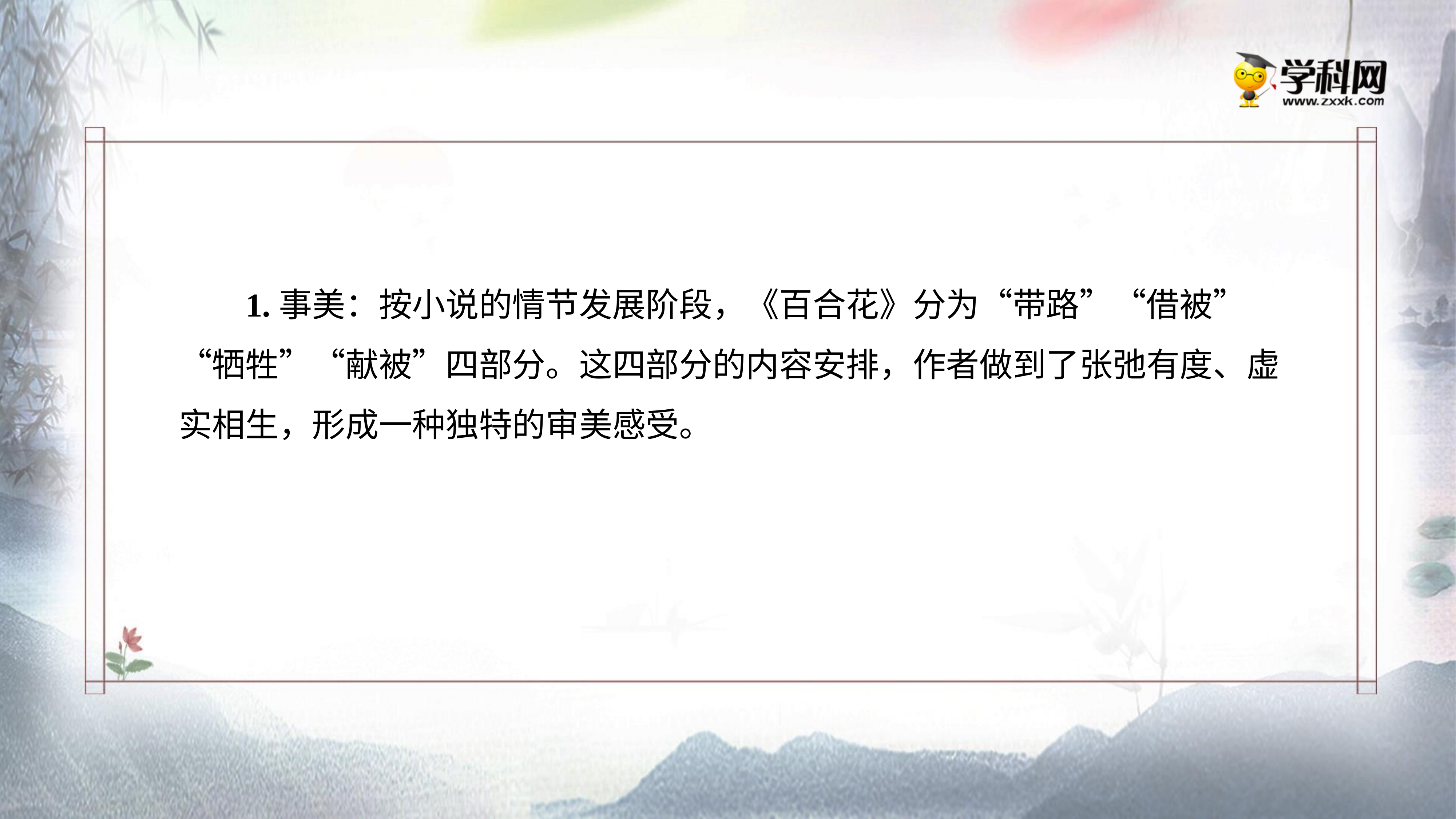

1.事美：按小说的情节发展阶段，《百合花》分为“带路”“借被”“牺牲”“献被”四部分。这四部分的内容安排，作者做到了张弛有度、虚实相生，形成一种独特的审美感受。